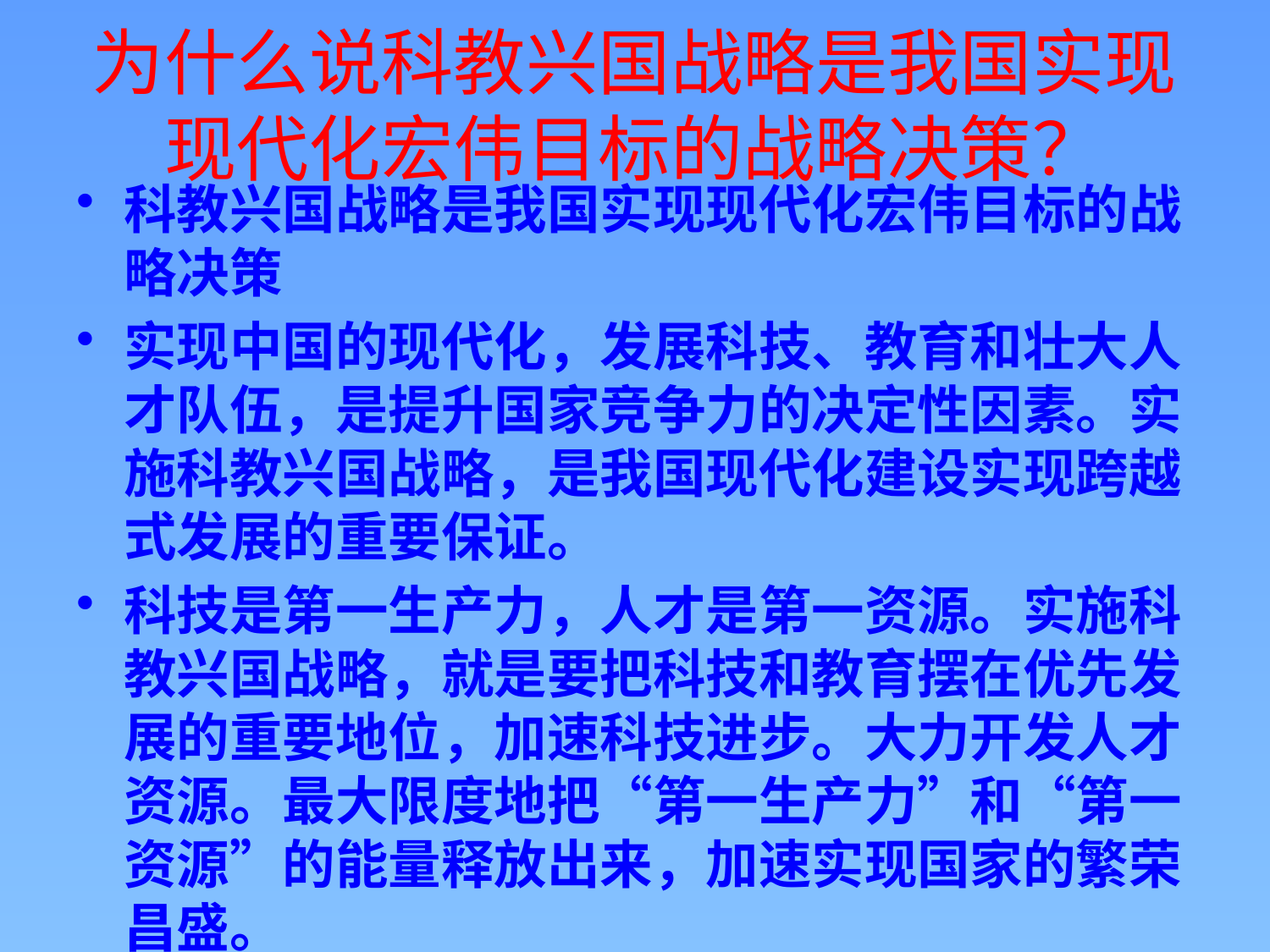

为什么说科教兴国战略是我国实现现代化宏伟目标的战略决策？
科教兴国战略是我国实现现代化宏伟目标的战略决策
实现中国的现代化，发展科技、教育和壮大人才队伍，是提升国家竞争力的决定性因素。实施科教兴国战略，是我国现代化建设实现跨越式发展的重要保证。
科技是第一生产力，人才是第一资源。实施科教兴国战略，就是要把科技和教育摆在优先发展的重要地位，加速科技进步。大力开发人才资源。最大限度地把“第一生产力”和“第一资源”的能量释放出来，加速实现国家的繁荣昌盛。